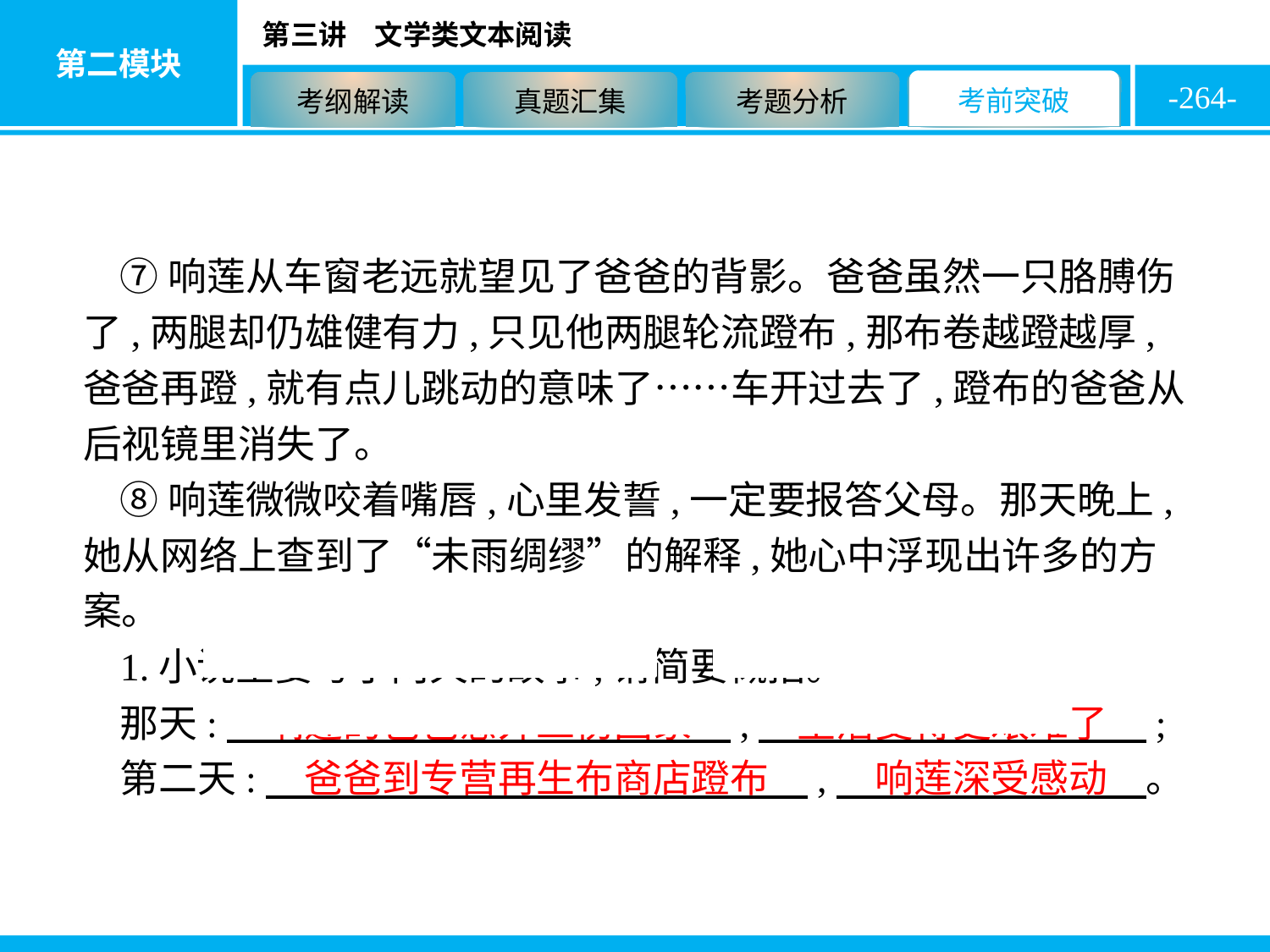

-264-
⑦响莲从车窗老远就望见了爸爸的背影。爸爸虽然一只胳膊伤了,两腿却仍雄健有力,只见他两腿轮流蹬布,那布卷越蹬越厚,爸爸再蹬,就有点儿跳动的意味了……车开过去了,蹬布的爸爸从后视镜里消失了。
⑧响莲微微咬着嘴唇,心里发誓,一定要报答父母。那天晚上,她从网络上查到了“未雨绸缪”的解释,她心中浮现出许多的方案。
1.小说主要写了两天的故事,请简要概括。
那天:　响莲的爸爸意外工伤回家　,　生活变得更艰难了　;
第二天:　爸爸到专营再生布商店蹬布　,　响莲深受感动　。